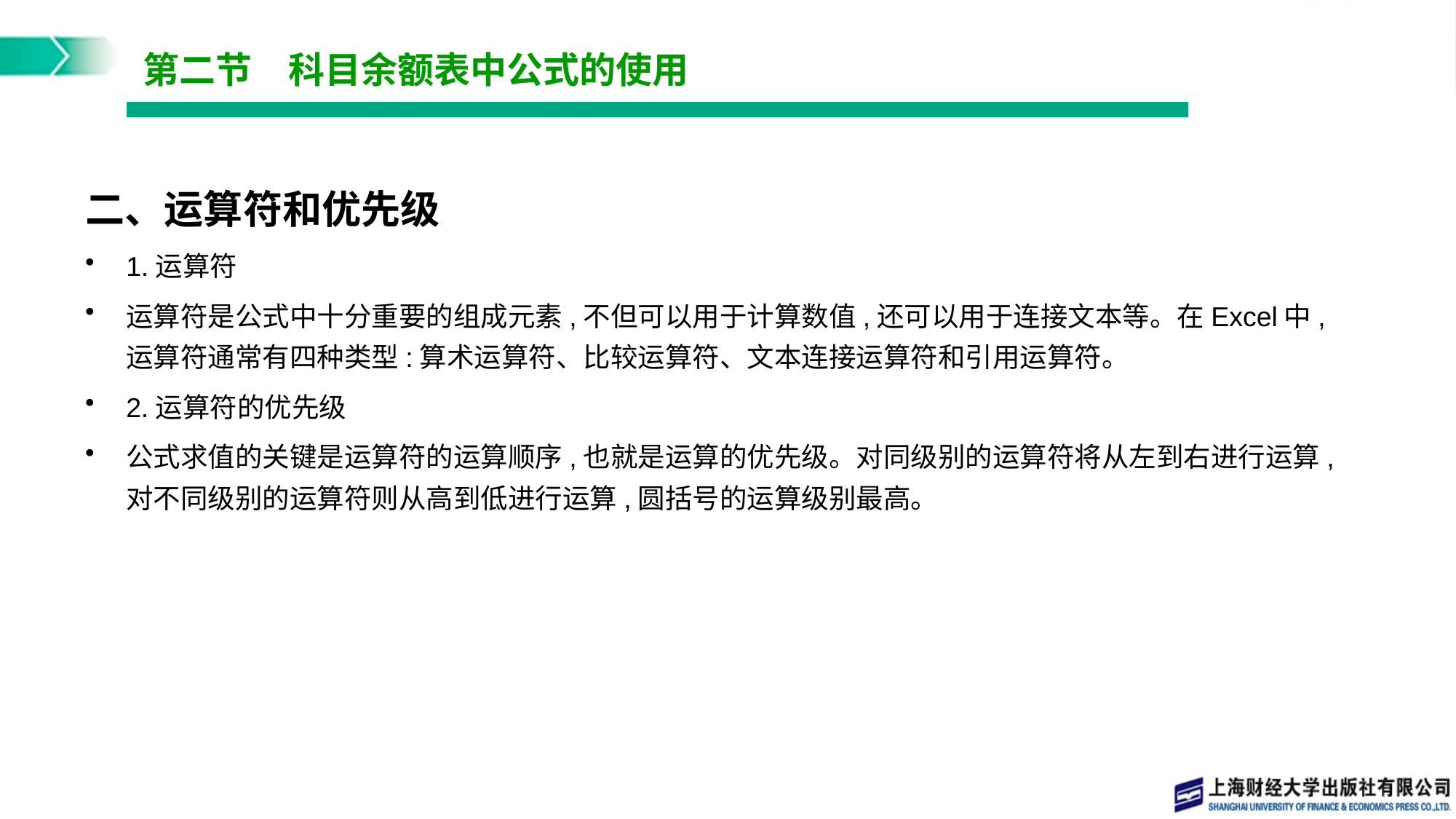

# 第二节　科目余额表中公式的使用
二、运算符和优先级
1.运算符
运算符是公式中十分重要的组成元素,不但可以用于计算数值,还可以用于连接文本等。在Excel中,运算符通常有四种类型:算术运算符、比较运算符、文本连接运算符和引用运算符。
2.运算符的优先级
公式求值的关键是运算符的运算顺序,也就是运算的优先级。对同级别的运算符将从左到右进行运算,对不同级别的运算符则从高到低进行运算,圆括号的运算级别最高。